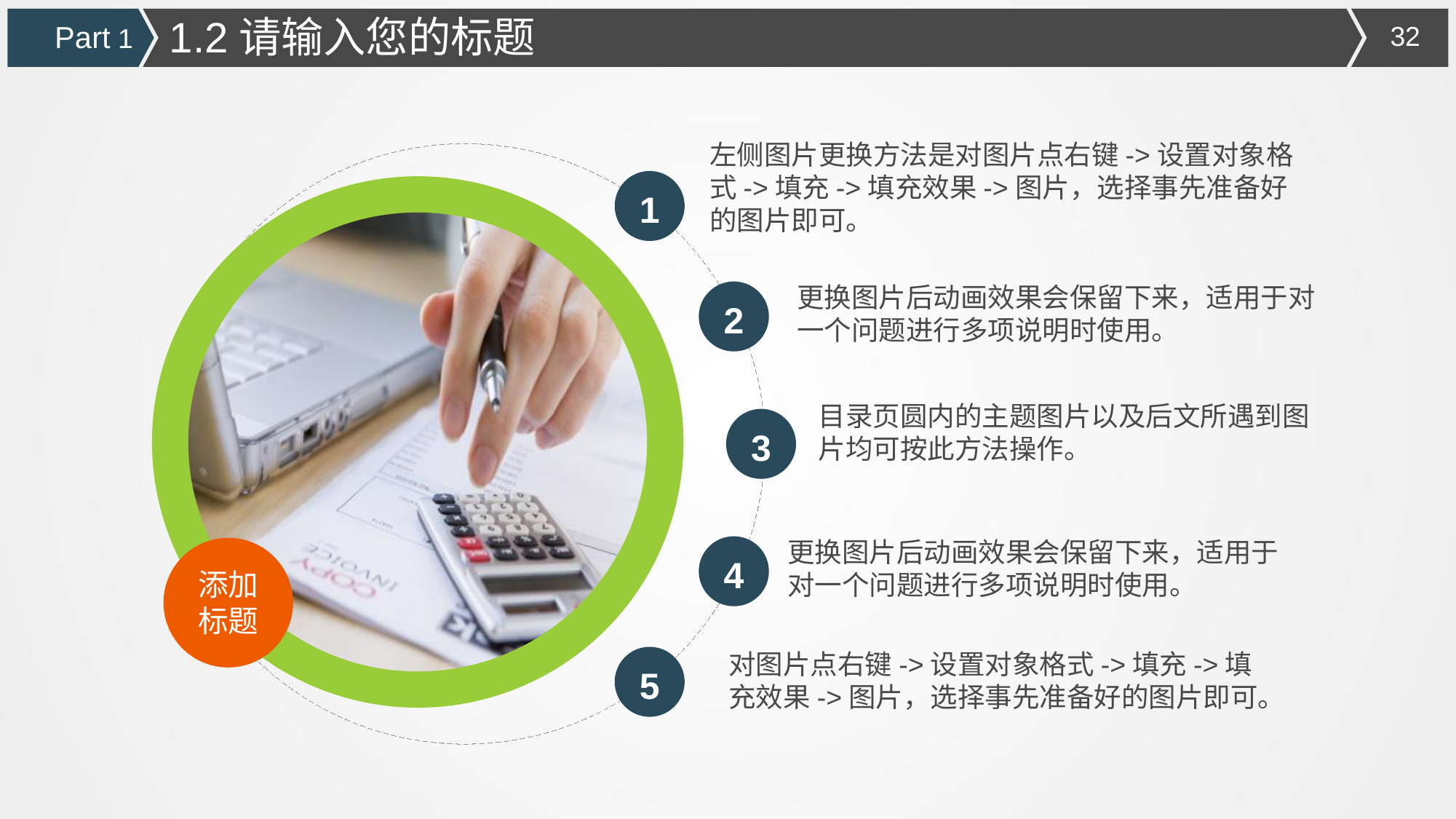

1.2请输入您的标题
Part 1
左侧图片更换方法是对图片点右键->设置对象格式->填充->填充效果->图片，选择事先准备好的图片即可。

1

更换图片后动画效果会保留下来，适用于对一个问题进行多项说明时使用。
2
目录页圆内的主题图片以及后文所遇到图片均可按此方法操作。
3
更换图片后动画效果会保留下来，适用于对一个问题进行多项说明时使用。
4

添加
标题
对图片点右键->设置对象格式->填充->填充效果->图片，选择事先准备好的图片即可。
5